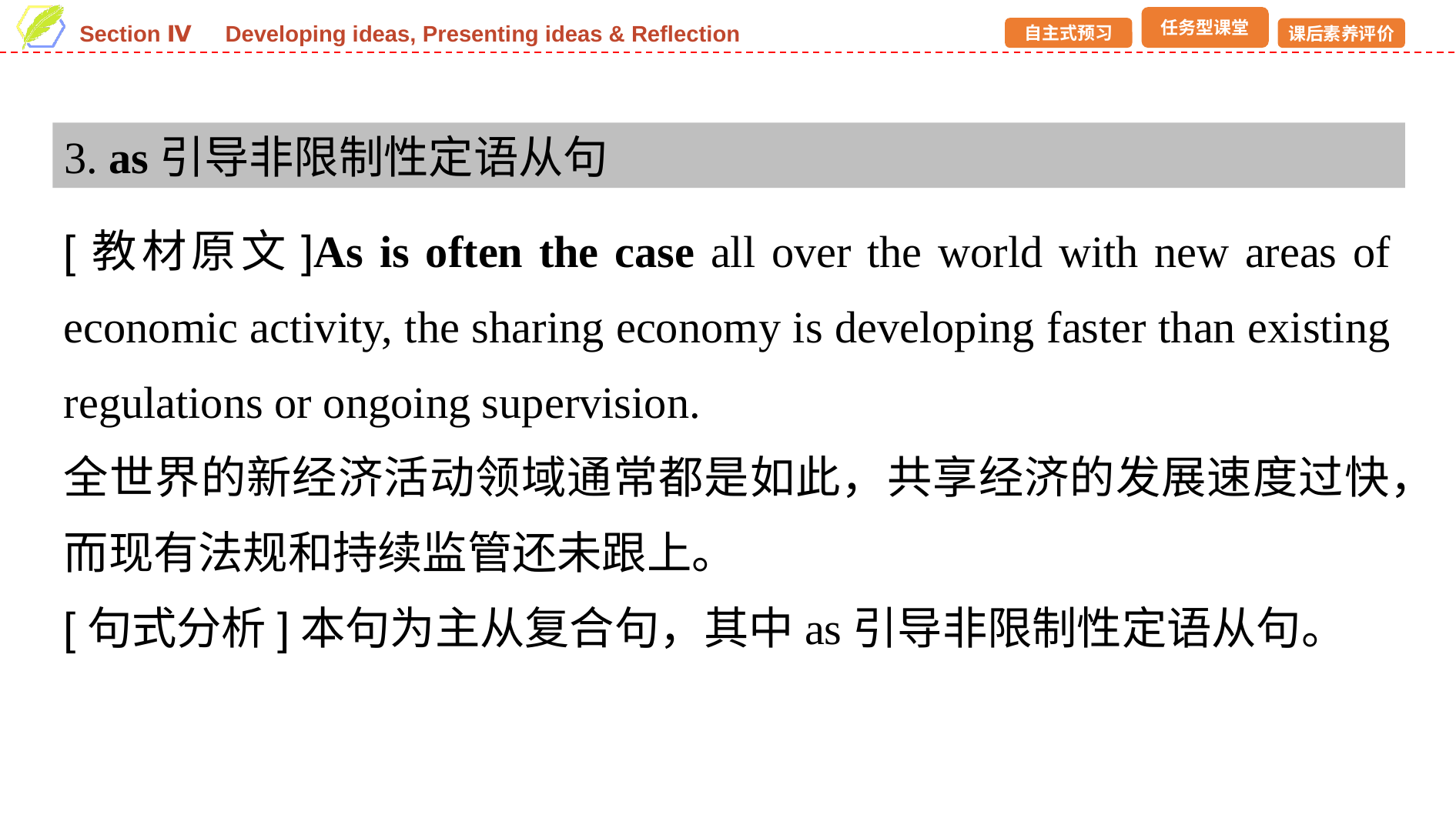

3. as引导非限制性定语从句
[教材原文]As is often the case all over the world with new areas of economic activity, the sharing economy is developing faster than existing regulations or ongoing supervision.
全世界的新经济活动领域通常都是如此，共享经济的发展速度过快，而现有法规和持续监管还未跟上。
[句式分析]本句为主从复合句，其中as引导非限制性定语从句。